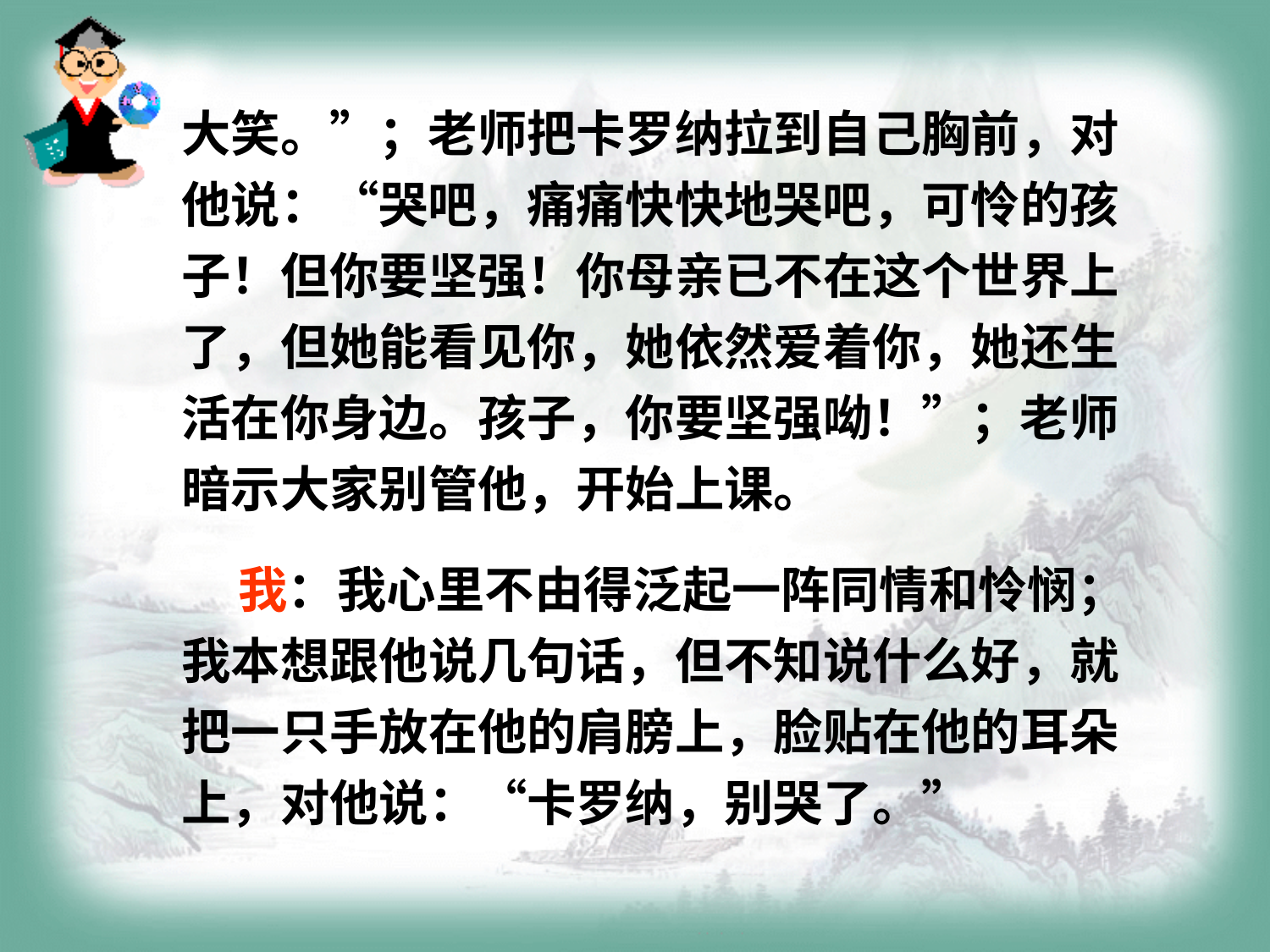

大笑。”；老师把卡罗纳拉到自己胸前，对他说：“哭吧，痛痛快快地哭吧，可怜的孩子！但你要坚强！你母亲已不在这个世界上了，但她能看见你，她依然爱着你，她还生活在你身边。孩子，你要坚强呦！”；老师暗示大家别管他，开始上课。
    我：我心里不由得泛起一阵同情和怜悯；我本想跟他说几句话，但不知说什么好，就把一只手放在他的肩膀上，脸贴在他的耳朵上，对他说：“卡罗纳，别哭了。”